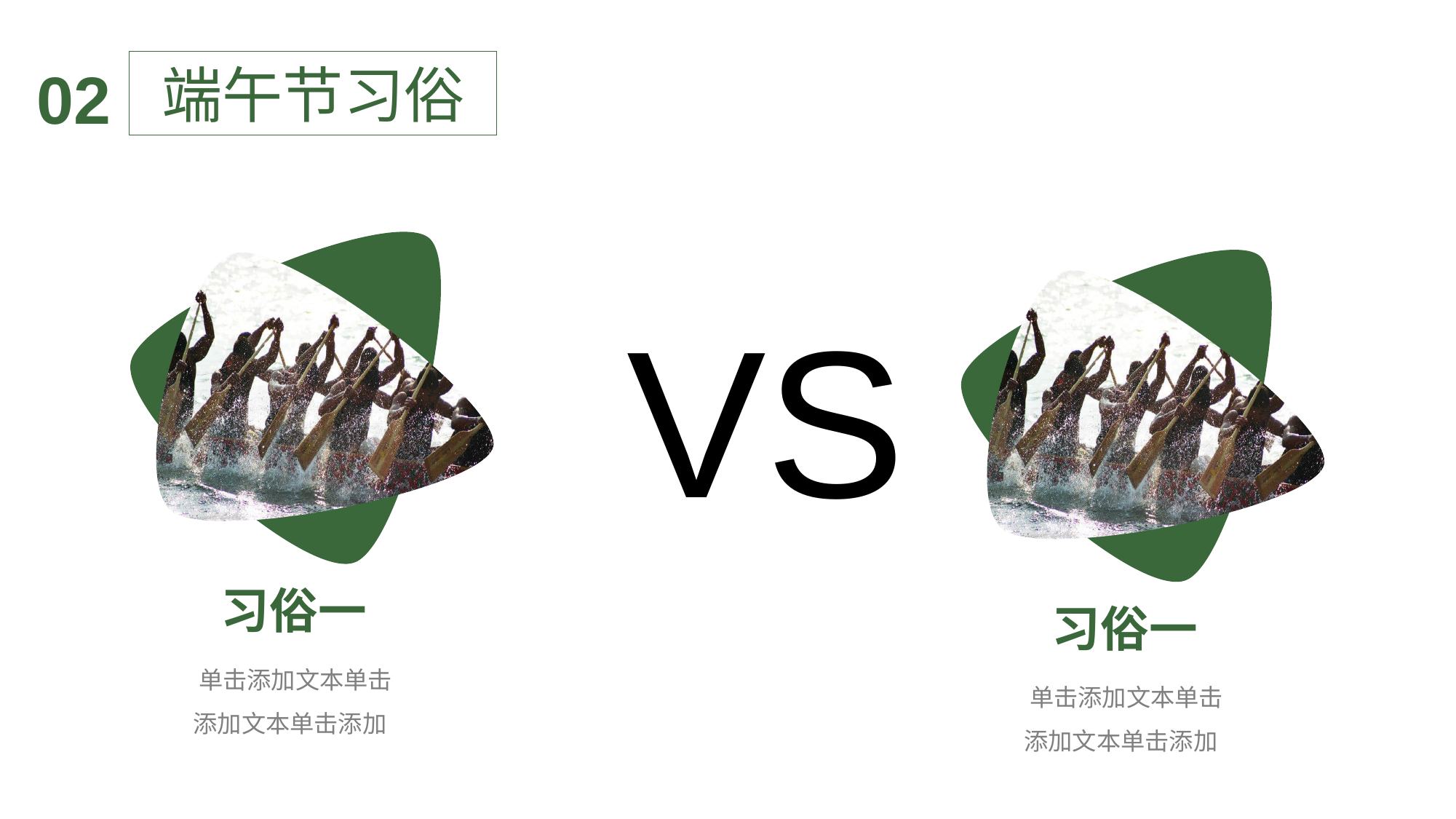

端午节习俗
02

VS

习俗一
习俗一
 单击添加文本单击添加文本单击添加
 单击添加文本单击添加文本单击添加